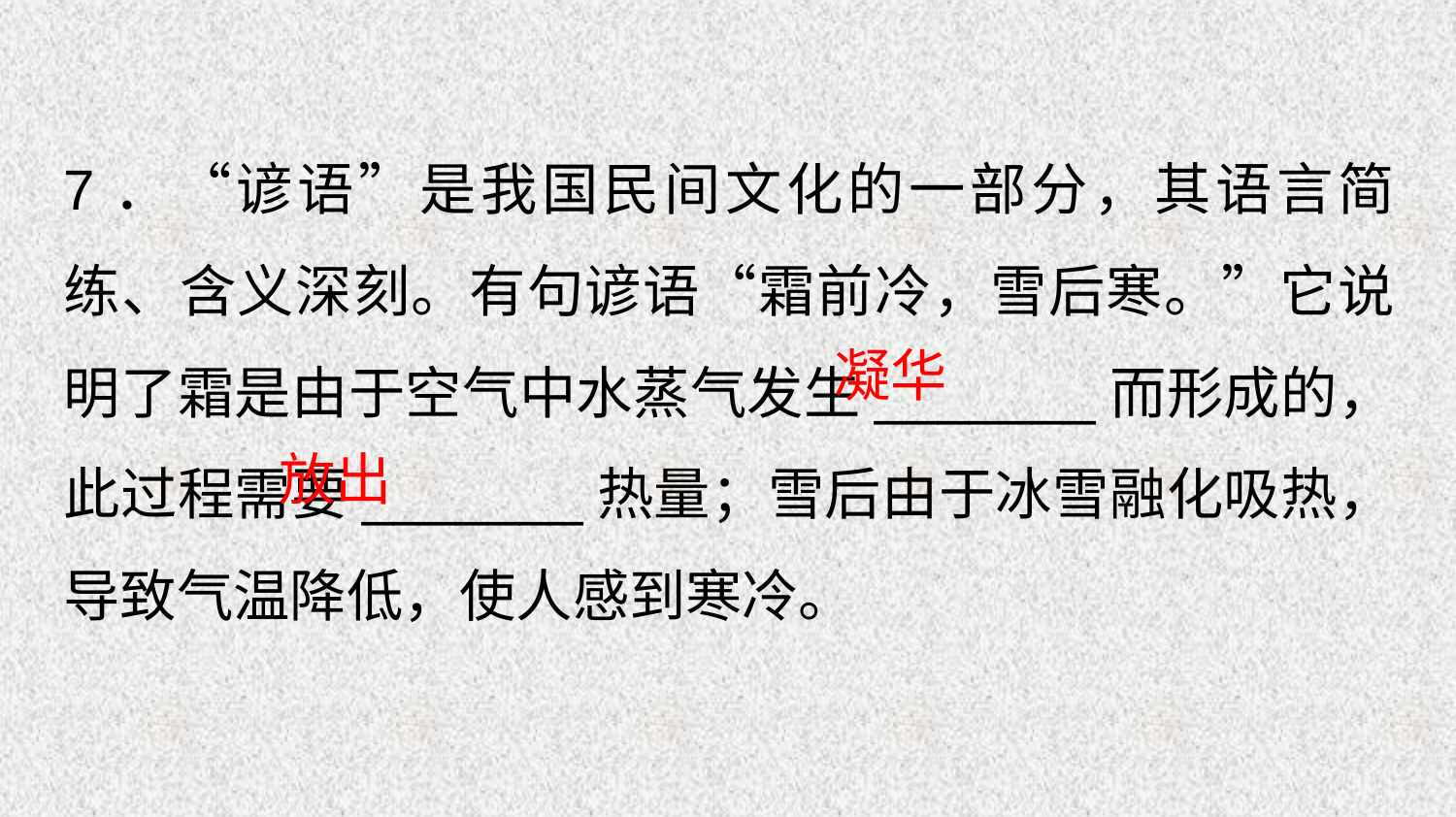

7．“谚语”是我国民间文化的一部分，其语言简练、含义深刻。有句谚语“霜前冷，雪后寒。”它说明了霜是由于空气中水蒸气发生_______而形成的，此过程需要_______热量；雪后由于冰雪融化吸热，导致气温降低，使人感到寒冷。
凝华
放出